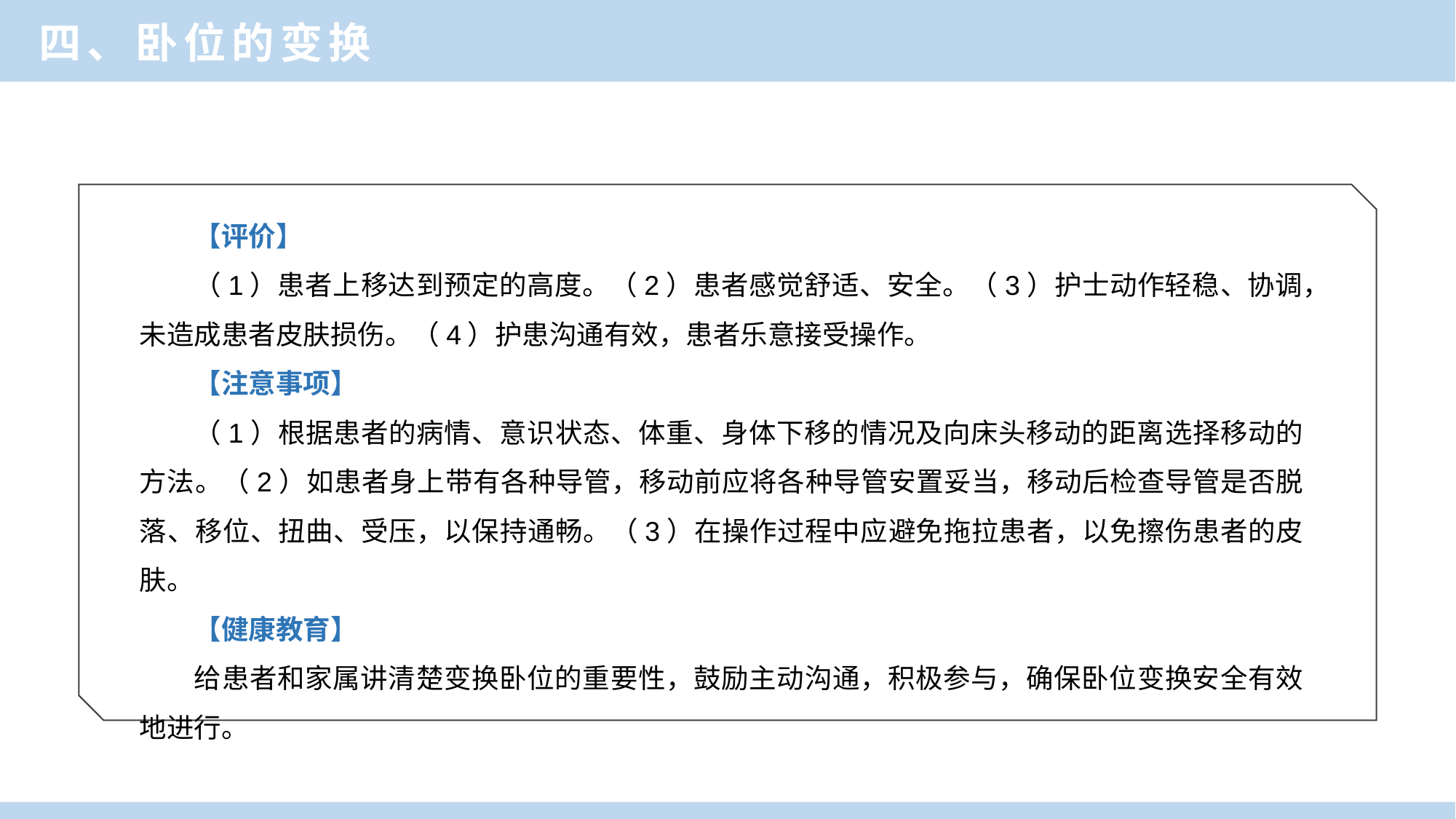

四、卧位的变换

【评价】
（1）患者上移达到预定的高度。（2）患者感觉舒适、安全。（3）护士动作轻稳、协调，未造成患者皮肤损伤。（4）护患沟通有效，患者乐意接受操作。
【注意事项】
（1）根据患者的病情、意识状态、体重、身体下移的情况及向床头移动的距离选择移动的方法。（2）如患者身上带有各种导管，移动前应将各种导管安置妥当，移动后检查导管是否脱落、移位、扭曲、受压，以保持通畅。（3）在操作过程中应避免拖拉患者，以免擦伤患者的皮肤。
【健康教育】
给患者和家属讲清楚变换卧位的重要性，鼓励主动沟通，积极参与，确保卧位变换安全有效地进行。